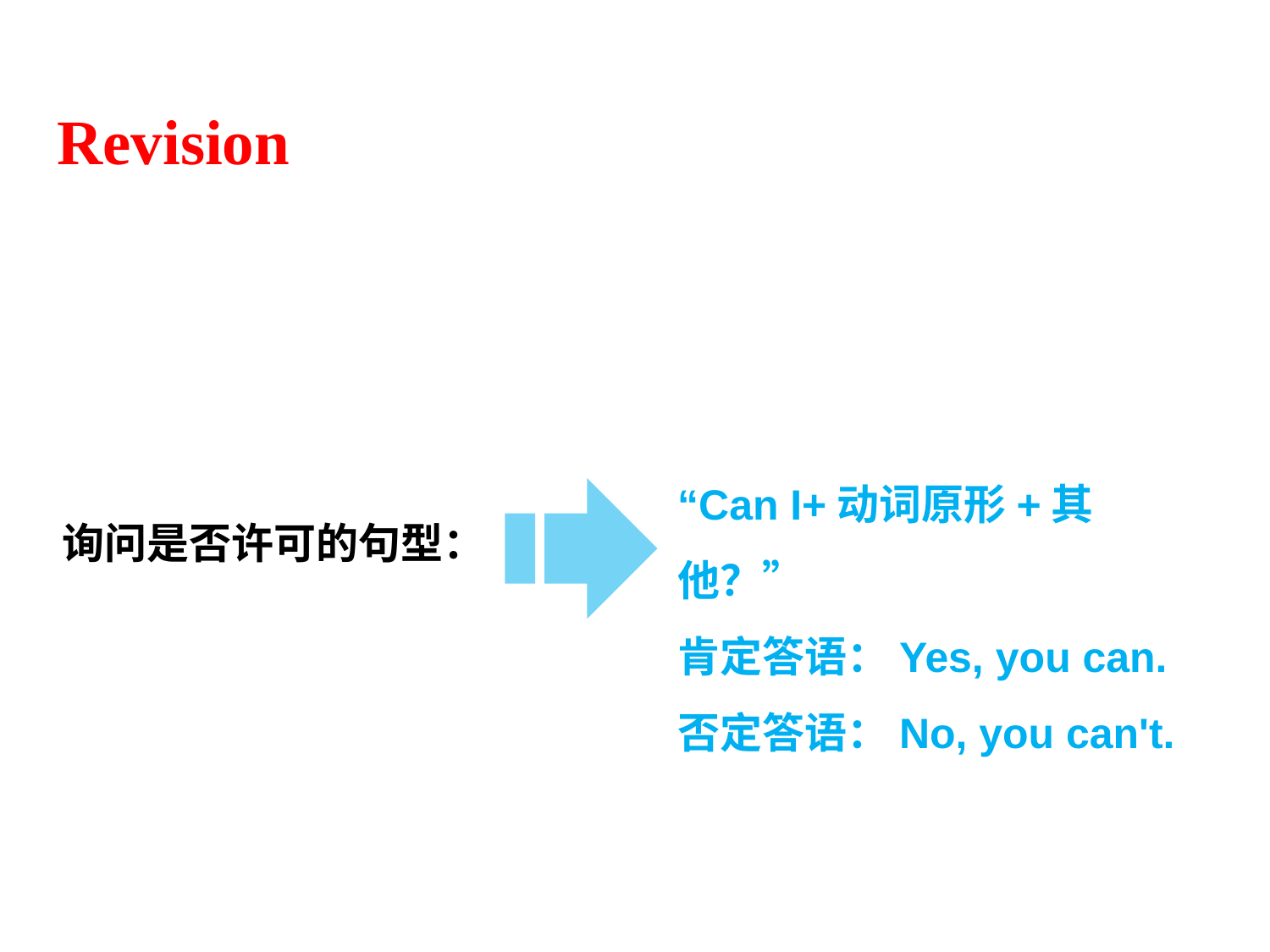

Revision
“Can I+动词原形+其他？”
肯定答语：Yes, you can.
否定答语：No, you can't.

询问是否许可的句型：